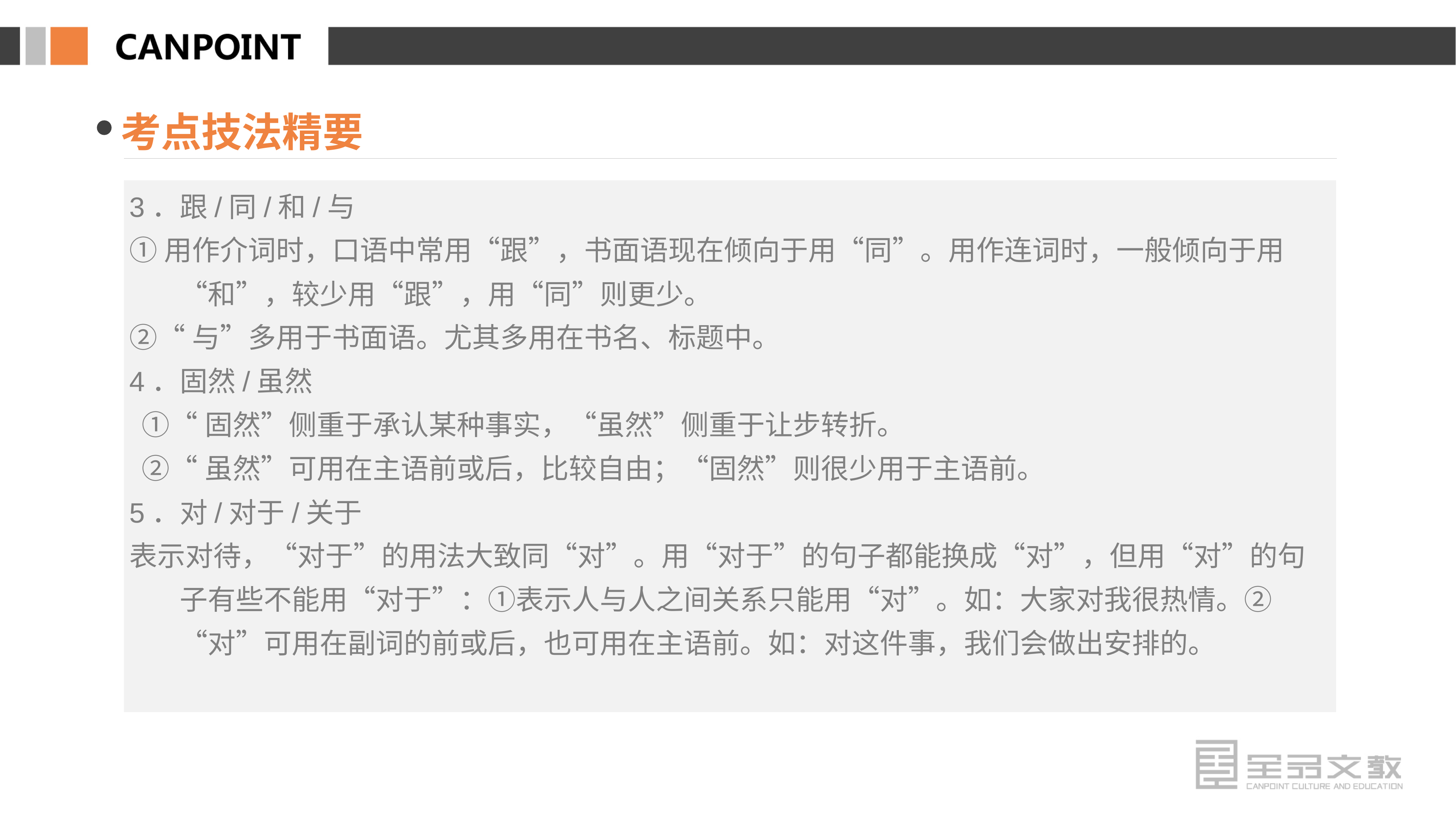

考点技法精要

3．跟/同/和/与
①用作介词时，口语中常用“跟”，书面语现在倾向于用“同”。用作连词时，一般倾向于用“和”，较少用“跟”，用“同”则更少。
②“与”多用于书面语。尤其多用在书名、标题中。
4．固然/虽然
  ①“固然”侧重于承认某种事实，“虽然”侧重于让步转折。
  ②“虽然”可用在主语前或后，比较自由；“固然”则很少用于主语前。
5．对/对于/关于
表示对待，“对于”的用法大致同“对”。用“对于”的句子都能换成“对”，但用“对”的句子有些不能用“对于”：①表示人与人之间关系只能用“对”。如：大家对我很热情。②“对”可用在副词的前或后，也可用在主语前。如：对这件事，我们会做出安排的。